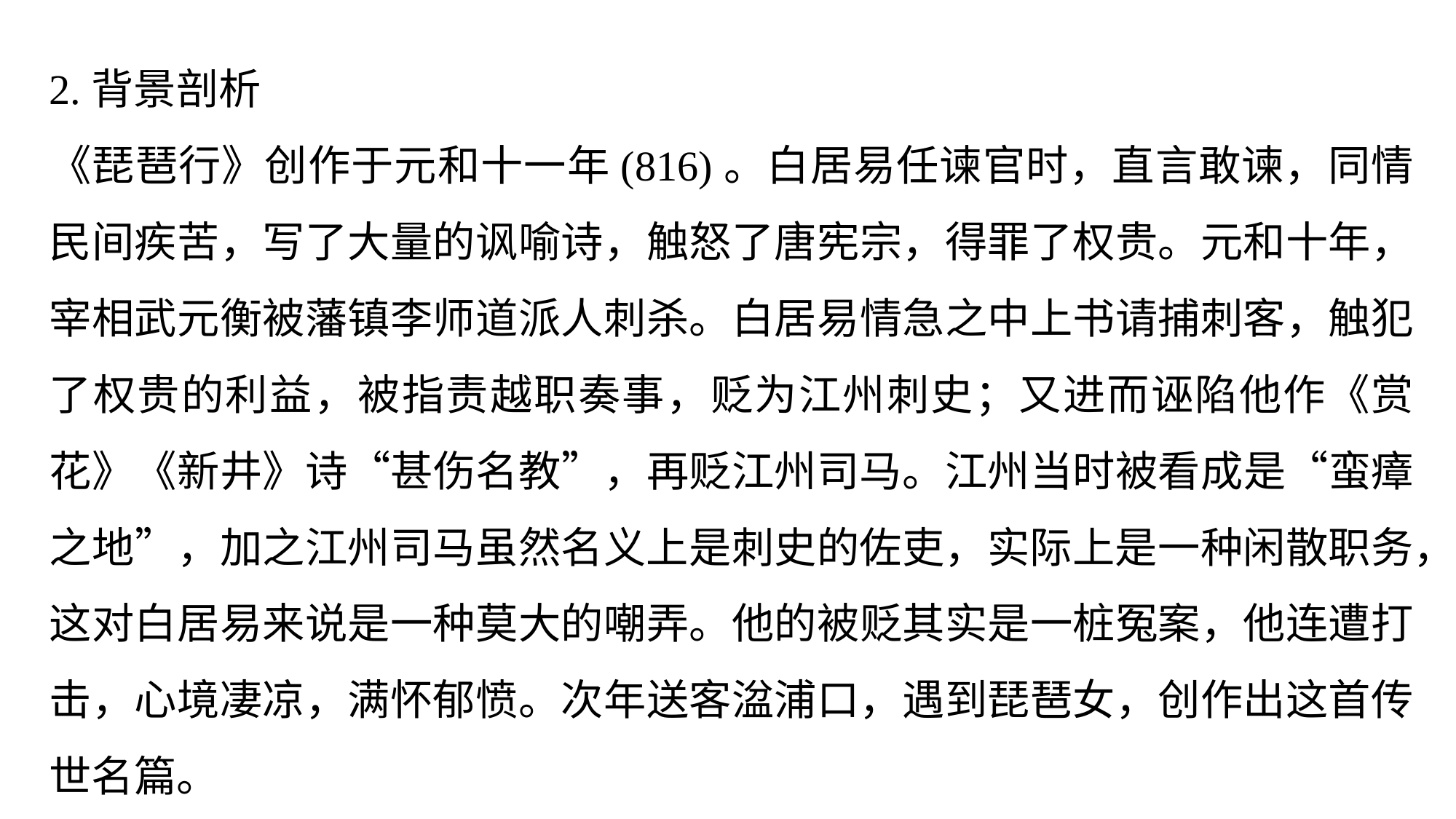

2.背景剖析
《琵琶行》创作于元和十一年(816)。白居易任谏官时，直言敢谏，同情民间疾苦，写了大量的讽喻诗，触怒了唐宪宗，得罪了权贵。元和十年，宰相武元衡被藩镇李师道派人刺杀。白居易情急之中上书请捕刺客，触犯了权贵的利益，被指责越职奏事，贬为江州刺史；又进而诬陷他作《赏花》《新井》诗“甚伤名教”，再贬江州司马。江州当时被看成是“蛮瘴之地”，加之江州司马虽然名义上是刺史的佐吏，实际上是一种闲散职务，这对白居易来说是一种莫大的嘲弄。他的被贬其实是一桩冤案，他连遭打击，心境凄凉，满怀郁愤。次年送客湓浦口，遇到琵琶女，创作出这首传世名篇。